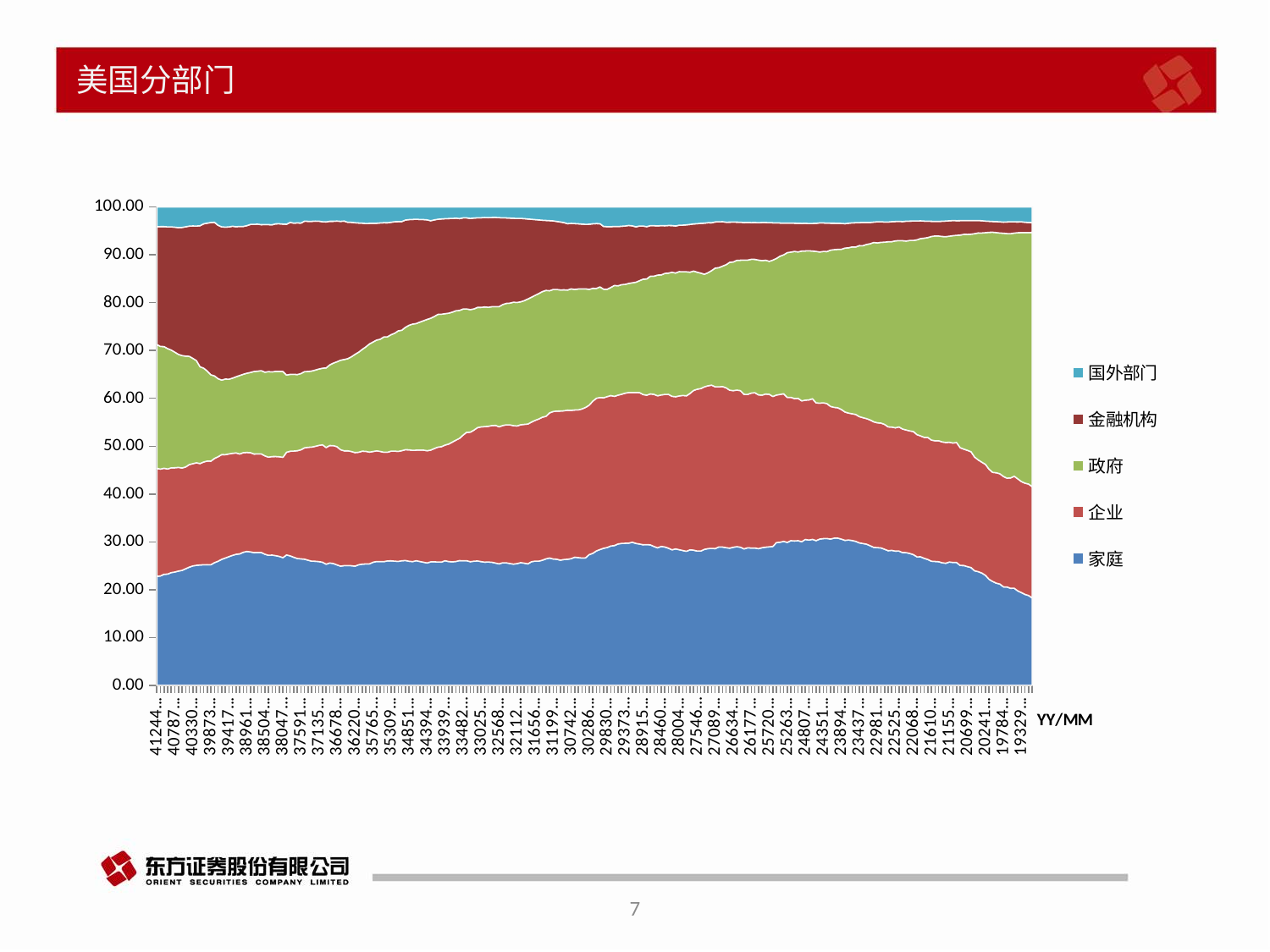

# 美国分部门

### Chart

| Category | 家庭 | 企业 | 政府 | 金融机构 | 国外部门 |
|---|---|---|---|---|---|
| 41244 | 22.797859368991066 | 22.555047203674544 | 25.89430695248972 | 24.612586447794584 | 4.140200027050083 |
| 41153 | 22.87201538511403 | 22.339025452623 | 25.625288902597653 | 25.06345521355166 | 4.100215225749433 |
| 41061 | 23.234175228330535 | 22.151968720459273 | 25.435237226170784 | 25.07110122223797 | 4.107517602801433 |
| 40969 | 23.262449796586637 | 21.96730438472706 | 25.161128836436333 | 25.44851069348862 | 4.160606288761347 |
| 40878 | 23.570435085399634 | 21.906616847042198 | 24.613304847359146 | 25.739848058959794 | 4.16979516123922 |
| 40787 | 23.69976382624649 | 21.785997069959734 | 24.167156337291175 | 26.122801866611287 | 4.224280715430143 |
| 40695 | 23.893606299781588 | 21.67448637589899 | 23.616828209746913 | 26.495878233366817 | 4.319200881205703 |
| 40603 | 24.043177484785208 | 21.397307887983096 | 23.498949505957818 | 26.783905944779033 | 4.27665936205237 |
| 40513 | 24.37456447072696 | 21.283113266251952 | 23.162615814216355 | 27.030794028709973 | 4.148912606535081 |
| 40422 | 24.70855242257894 | 21.44235997818243 | 22.62888541374324 | 27.215538757377843 | 4.004663428117539 |
| 40330 | 24.963721917567664 | 21.375340985725558 | 22.017509921564265 | 27.670346042218807 | 3.9730811329237095 |
| 40238 | 25.09619628305429 | 21.419678473837568 | 21.365241263832235 | 28.12477273857853 | 3.994111430160843 |
| 40148 | 25.169988069613183 | 21.199365467015532 | 20.221833908586955 | 29.48539646740201 | 3.923416087382318 |
| 40057 | 25.21268886252326 | 21.477264522804077 | 19.61100833516081 | 30.17840280550229 | 3.520635474009555 |
| 39965 | 25.23091726616687 | 21.651640541512045 | 18.831158824257695 | 30.908866992310017 | 3.3774163757533726 |
| 39873 | 25.20859419372214 | 21.64026031527843 | 18.076867363234197 | 31.825950837223402 | 3.2483274768512844 |
| 39783 | 25.65173752308111 | 21.782467556197226 | 17.272861521946943 | 32.09061795069145 | 3.2023156354869955 |
| 39692 | 25.946766185285647 | 21.842268993107773 | 16.31838131988344 | 32.08142259514988 | 3.811160906573259 |
| 39600 | 26.356255405193053 | 21.880515805501634 | 15.5694990487856 | 32.02728524026929 | 4.166444691745677 |
| 39508 | 26.620390910426565 | 21.60507867294032 | 15.801181325541952 | 31.768489272892445 | 4.204859818198715 |
| 39417 | 26.8999215197918 | 21.481568333664658 | 15.616007639632256 | 31.830984279690174 | 4.171518423406913 |
| 39326 | 27.17416180458089 | 21.332285938916545 | 15.708992163160792 | 31.749689988988756 | 4.034870104353019 |
| 39234 | 27.39327142871476 | 21.202512224226417 | 15.916445073940329 | 31.351679227842848 | 4.136092251718877 |
| 39142 | 27.49097692111984 | 20.87048988455708 | 16.409898531236593 | 31.170947588888016 | 4.0576872851610215 |
| 39052 | 27.81369000582519 | 20.828868058113425 | 16.39066952896017 | 30.893705171870124 | 4.0730674515798055 |
| 38961 | 28.000780211969264 | 20.685207106127695 | 16.5642047252973 | 30.845571127598955 | 3.9042368290067873 |
| 38869 | 27.895234040490227 | 20.734310173203447 | 16.776940838744288 | 30.946811898117573 | 3.646703275774031 |
| 38777 | 27.74321890123146 | 20.619973337562715 | 17.25646813272789 | 30.75080657357901 | 3.6295330548989213 |
| 38687 | 27.789873966675263 | 20.59140284825077 | 17.29502750354038 | 30.732984519204756 | 3.590711399516242 |
| 38596 | 27.77553956301872 | 20.602878836858547 | 17.407666375224363 | 30.51532924086607 | 3.6985862275841854 |
| 38504 | 27.415529466136636 | 20.56542026066994 | 17.48868088870861 | 30.853662195222032 | 3.67670718926278 |
| 38412 | 27.186069062235603 | 20.525078890343625 | 17.872980480905262 | 30.727804671576727 | 3.688066894938785 |
| 38322 | 27.236620604664846 | 20.59568608972215 | 17.690102698017697 | 30.75818452057817 | 3.7194063455251944 |
| 38231 | 27.11576887923863 | 20.726296314692718 | 17.794846215942517 | 30.84351076177348 | 3.519577828352644 |
| 38139 | 26.956280449046485 | 20.832622521263765 | 17.850193122804548 | 30.852779284574417 | 3.508124622310791 |
| 38047 | 26.692068236359752 | 20.978604867932106 | 17.940686646840163 | 30.813886182813903 | 3.574754066054072 |
| 37956 | 27.254948898279626 | 21.474702419294314 | 16.134948793430624 | 31.525325045960376 | 3.6100751310817807 |
| 37865 | 27.07117095297172 | 21.866913439711944 | 16.07988137130131 | 31.765540207811952 | 3.2164940282030816 |
| 37773 | 26.774609380895484 | 22.20184929892008 | 16.043946479441843 | 31.60346111138202 | 3.3761337293605624 |
| 37681 | 26.52284451615668 | 22.523380614015156 | 15.927018370353297 | 31.704178001107433 | 3.3225788061159163 |
| 37591 | 26.44382364269695 | 22.806119922996157 | 15.933617399589863 | 31.454690301935134 | 3.3617487327818965 |
| 37500 | 26.381265348732594 | 23.271965450488295 | 15.93726184530881 | 31.445280394083873 | 2.9642272840209474 |
| 37408 | 26.1681213723723 | 23.589905871597274 | 15.856474840645953 | 31.385865677601476 | 2.9996322377829934 |
| 37316 | 25.952019162816974 | 23.852671962002997 | 15.908445471133307 | 31.289545505301017 | 2.99731789874571 |
| 37226 | 25.948664222426572 | 24.02729808144752 | 15.930164371154738 | 31.14998439238762 | 2.943888932583551 |
| 37135 | 25.870610193352725 | 24.30155613486038 | 15.9527276267169 | 30.91016173404008 | 2.9649443110299116 |
| 37043 | 25.737640227486658 | 24.54644444812784 | 16.00987127112554 | 30.61109151694581 | 3.094952536314148 |
| 36951 | 25.324797888914997 | 24.387662240411167 | 16.64886991990395 | 30.512289240317624 | 3.1263807104522625 |
| 36861 | 25.590783724831653 | 24.554834947209745 | 16.8423646780232 | 30.01873155401486 | 2.9932854634184927 |
| 36770 | 25.467721685891874 | 24.657063190976103 | 17.242654277970537 | 29.64137074207592 | 2.991190103085574 |
| 36678 | 25.188409658023595 | 24.71242094335095 | 17.74703732708258 | 29.413205980098112 | 2.9389260914447606 |
| 36586 | 24.91891854287553 | 24.340943978716993 | 18.70797140413053 | 29.022608792550074 | 3.009557668430736 |
| 36495 | 25.031982418208752 | 23.995599700926736 | 19.0831078000033 | 28.952537957144244 | 2.9367721237169553 |
| 36404 | 25.047769800502074 | 23.984769083122675 | 19.260707641220797 | 28.503398769745566 | 3.2033547054088887 |
| 36312 | 25.01503242720285 | 23.865201940210216 | 19.8011290398188 | 28.112293106012398 | 3.2063434867557428 |
| 36220 | 24.9178030307153 | 23.743125968670206 | 20.526972938165702 | 27.520207653692843 | 3.291890408755948 |
| 36130 | 25.208706513445065 | 23.52170987566777 | 20.908448105397483 | 27.016537907494875 | 3.344598025052729 |
| 36039 | 25.33476520549934 | 23.613536564036632 | 21.27982718595204 | 26.39709074943966 | 3.374780295072335 |
| 35947 | 25.38370540085473 | 23.53993277275465 | 21.823870812291524 | 25.79059700688155 | 3.4618940072175457 |
| 35855 | 25.39452998964381 | 23.35818323487051 | 22.604579654016252 | 25.215690318867566 | 3.4270168026018606 |
| 35765 | 25.7336562039372 | 23.144373635572638 | 22.885171698664045 | 24.84444536619134 | 3.392353095634768 |
| 35674 | 25.8994506584104 | 23.119296713907566 | 23.166197709505507 | 24.416201393143872 | 3.3988535250326573 |
| 35582 | 25.895294592285634 | 23.002347268016983 | 23.45809025758856 | 24.315313474267008 | 3.3289544078418185 |
| 35490 | 25.859489842378576 | 22.861862119236566 | 24.105456226861754 | 23.88148830625589 | 3.2917035052671983 |
| 35400 | 26.019037554908866 | 22.71120126747516 | 24.131991676885168 | 23.838902125983658 | 3.298867374747157 |
| 35309 | 26.043224147505708 | 22.909399332143966 | 24.33826062480313 | 23.506236109500776 | 3.2028797860464255 |
| 35217 | 25.965883678327643 | 23.002246517926846 | 24.630874144446597 | 23.321671734085484 | 3.0793239252134215 |
| 35125 | 25.910169744987034 | 22.99053575034626 | 25.189218967918574 | 22.8380512475354 | 3.0720248184724994 |
| 35034 | 26.048086563466224 | 23.010217352908636 | 25.17414813076986 | 22.716498469976305 | 3.051049482878968 |
| 34943 | 26.101530638415312 | 23.14974837523628 | 25.596002170192868 | 22.419390403050418 | 2.7333289621151926 |
| 34851 | 25.948865582536534 | 23.289020361471795 | 26.03167403512687 | 22.098760537974854 | 2.6316800406052434 |
| 34759 | 25.878055856403332 | 23.240067760734668 | 26.39754471889042 | 21.88217342013824 | 2.602158243833343 |
| 34669 | 26.05651478254944 | 23.10518392386471 | 26.47541519788186 | 21.812580003199628 | 2.5503060925043695 |
| 34578 | 25.891146516423973 | 23.285234122029895 | 26.763266200183995 | 21.44219956351413 | 2.618153010627274 |
| 34486 | 25.744123181729396 | 23.433529231003888 | 27.03841799649424 | 21.15503958024135 | 2.628890010531129 |
| 34394 | 25.597431367741226 | 23.449608219809026 | 27.44455103740625 | 20.818194529707153 | 2.6902154501496 |
| 34304 | 25.819456252332706 | 23.35225974475281 | 27.576506470447722 | 20.375650416814114 | 2.8761265014093897 |
| 34213 | 25.8286072407793 | 23.665453852864296 | 27.6090741704855 | 20.1954564020452 | 2.7014077063968016 |
| 34121 | 25.79087270826434 | 23.992402417023296 | 27.7639719351705 | 19.886689244814995 | 2.5660643345362666 |
| 34029 | 25.77414775172231 | 24.129539329108837 | 27.67548411832654 | 19.921624984994374 | 2.4992038158479466 |
| 33939 | 26.056617271984337 | 24.174875165406707 | 27.46270287076615 | 19.856225307712318 | 2.449579384130485 |
| 33848 | 25.87922586108837 | 24.562147102323365 | 27.358743133070966 | 19.778923600242546 | 2.420959636406185 |
| 33756 | 25.836642750637274 | 25.012353898117613 | 27.167988882320916 | 19.573042945115425 | 2.4099722007254174 |
| 33664 | 25.89650001655063 | 25.360632879630145 | 27.037691356711974 | 19.368819622778478 | 2.3363561243287734 |
| 33573 | 26.078289195998366 | 25.545464178607723 | 26.74761104865849 | 19.19758839031151 | 2.4310471864239087 |
| 33482 | 26.04817423139914 | 26.26571150120595 | 26.347774723161933 | 19.05881806358449 | 2.2795221860771546 |
| 33390 | 26.060754509461894 | 26.844002641854868 | 25.777159954329438 | 19.044463478009774 | 2.2736194163440215 |
| 33298 | 25.855271633318395 | 27.073682172475518 | 25.610885222337583 | 19.06385716518574 | 2.396304528157004 |
| 33208 | 25.961652570669575 | 27.389123329094108 | 25.336413484571512 | 18.99948429438488 | 2.3133263212799315 |
| 33117 | 26.01328818403357 | 27.860860265818964 | 25.125533301039376 | 18.736614840352566 | 2.263704149748591 |
| 33025 | 25.878298741897503 | 28.154612817884203 | 24.97396967797413 | 18.742029100810676 | 2.2510904142662533 |
| 32933 | 25.759369574617267 | 28.318858628939008 | 25.0220340462807 | 18.69549566183722 | 2.204242853828776 |
| 32843 | 25.792385736986194 | 28.35983116786276 | 24.8760598023783 | 18.727951331497078 | 2.2437727406990025 |
| 32752 | 25.742425020279978 | 28.56170583224176 | 24.85548800557445 | 18.642500889092005 | 2.197880252811818 |
| 32660 | 25.568297737581673 | 28.77434822901498 | 24.8310062684449 | 18.641038372067882 | 2.1853085819431763 |
| 32568 | 25.395384942240725 | 28.65423705372429 | 25.132353149855593 | 18.586625177958194 | 2.231399676221193 |
| 32478 | 25.639169347596727 | 28.670503567268327 | 25.285133917738555 | 18.129806580838103 | 2.2753865865582865 |
| 32387 | 25.61717352104726 | 28.841924173010817 | 25.384831740107188 | 17.86941717853398 | 2.286653387300741 |
| 32295 | 25.47058754208023 | 28.97883470506202 | 25.445882337409017 | 17.774775403001325 | 2.329920012447411 |
| 32203 | 25.34650958430765 | 28.93626027642591 | 25.810008133592902 | 17.537791782201342 | 2.36943113164469 |
| 32112 | 25.451378919915797 | 28.768239464326914 | 25.81960562395716 | 17.565864571760656 | 2.3949114200394734 |
| 32021 | 25.653456966701775 | 28.81640241666712 | 25.713436083353812 | 17.41753986719588 | 2.3991646660814165 |
| 31929 | 25.551063863695468 | 28.99563718514482 | 25.867529252899054 | 17.14869214673891 | 2.437077551521757 |
| 31837 | 25.39450804517487 | 29.229503578272404 | 26.145905746107722 | 16.713835916616084 | 2.516246713828916 |
| 31747 | 25.85543168769137 | 29.18774442727244 | 26.098037807336112 | 16.289155805386205 | 2.5696312925675335 |
| 31656 | 25.976105013128763 | 29.41236735915501 | 26.14369893632603 | 15.825870351069726 | 2.64195940165951 |
| 31564 | 25.967606375221273 | 29.718474804281804 | 26.225202379224033 | 15.386977256733147 | 2.70174028190708 |
| 31472 | 26.16040016977175 | 29.897162922850573 | 26.256589749745967 | 14.916041496221668 | 2.7698056614100386 |
| 31382 | 26.447406265853527 | 29.785116028798278 | 26.33306638157752 | 14.618668299728647 | 2.8157430240420305 |
| 31291 | 26.618128910584215 | 30.3374856720168 | 25.53636327512479 | 14.65320931540514 | 2.8548128268690567 |
| 31199 | 26.42630808700462 | 30.81686472012244 | 25.504387055135556 | 14.341516692390275 | 2.9109234453471005 |
| 31107 | 26.37088151632979 | 30.96433139315101 | 25.427790188235793 | 14.212714058599976 | 3.0242828436834284 |
| 31017 | 26.178698979471548 | 31.173278318825925 | 25.299052465555192 | 14.212262212047191 | 3.136708024100148 |
| 30926 | 26.314167683130556 | 31.0862474572059 | 25.285386216819695 | 14.056452305440967 | 3.2577463374028777 |
| 30834 | 26.36478020928809 | 31.158230520921208 | 25.11300690962531 | 13.869081804653351 | 3.4949005555120434 |
| 30742 | 26.485367353753674 | 31.005234377715816 | 25.395196796680622 | 13.689501162283767 | 3.4247003095661213 |
| 30651 | 26.78505850866385 | 30.78278769757611 | 25.191551332538744 | 13.772509476798998 | 3.4680929844222916 |
| 30560 | 26.705207635499086 | 30.878712344930907 | 25.278640716159803 | 13.629931872724626 | 3.507507430685574 |
| 30468 | 26.616360721460072 | 31.174000870933497 | 25.108013396084957 | 13.525537791538888 | 3.5760872199825977 |
| 30376 | 26.65877262963891 | 31.436671682728374 | 24.801785115179634 | 13.481059579867724 | 3.621710992585361 |
| 30286 | 27.32524889878307 | 31.244128027978075 | 24.199859818318714 | 13.621709224627445 | 3.6090540302927 |
| 30195 | 27.58766659700679 | 31.799275335032178 | 23.601116961311284 | 13.49899534516171 | 3.5129457614880346 |
| 30103 | 28.11330073952552 | 31.913648971055952 | 22.94960301678704 | 13.550223745526827 | 3.473223527104655 |
| 30011 | 28.40589935051783 | 31.757677062282177 | 23.122742978196065 | 13.219058828471596 | 3.494623655913979 |
| 29921 | 28.657093141680154 | 31.46323306656761 | 22.69309433519922 | 13.115046713179403 | 4.07153274337361 |
| 29830 | 28.822203222480315 | 31.531346873220198 | 22.442088155374762 | 13.090577028322784 | 4.11378472060194 |
| 29738 | 29.126484553517205 | 31.458076794473595 | 22.588222694753636 | 12.704861188697656 | 4.122356781614194 |
| 29646 | 29.221586915292903 | 31.18498096842217 | 23.179939589660616 | 12.338923721170806 | 4.0745688054535085 |
| 29556 | 29.56045449983039 | 31.10451132882628 | 22.85786948863475 | 12.380753933717294 | 4.096410748991292 |
| 29465 | 29.667717558395697 | 31.181818539232832 | 22.90627988259485 | 12.211472557484884 | 4.032711462291742 |
| 29373 | 29.70661477500604 | 31.376118706655333 | 22.72354581859894 | 12.216985899125424 | 3.976734800614256 |
| 29281 | 29.732308105435475 | 31.472484366155992 | 22.82444343788874 | 12.102999067428923 | 3.8677650230908793 |
| 29190 | 29.916598985092268 | 31.30561442351093 | 22.92787331974788 | 11.906809316260494 | 3.9431039553884237 |
| 29099 | 29.667832914437977 | 31.52791647796872 | 23.087459414360406 | 11.563924508599197 | 4.152866684633686 |
| 29007 | 29.546485504412658 | 31.642026970940357 | 23.411180029240303 | 11.41795962080064 | 3.9823478746060417 |
| 28915 | 29.385065571911618 | 31.406358846880746 | 24.117931030741943 | 11.106737325686785 | 3.9839072247789065 |
| 28825 | 29.426102485935907 | 31.228339817662018 | 24.29531253475639 | 10.927965163637056 | 4.122279998008625 |
| 28734 | 29.3702328910732 | 31.557989496712416 | 24.594766444406087 | 10.570015391512996 | 3.906995776295305 |
| 28642 | 29.03357133927394 | 31.79830940126788 | 24.695368438378974 | 10.561529039847795 | 3.9112217812314096 |
| 28550 | 28.7519173076406 | 31.78311752818823 | 25.23391079344846 | 10.283269553583116 | 3.9477848171395995 |
| 28460 | 29.04640518050881 | 31.66480897694004 | 25.07923661863407 | 10.301869264212087 | 3.9076799597049936 |
| 28369 | 28.93534301459768 | 31.87593548574525 | 25.30109220526436 | 9.96449417141067 | 3.9231351229820346 |
| 28277 | 28.685673333827207 | 32.147660271461966 | 25.333795875822354 | 9.960893838340095 | 3.871976680548381 |
| 28185 | 28.338205748327532 | 32.08720253805466 | 25.91749975761363 | 9.768743199715601 | 3.8883487562885795 |
| 28095 | 28.530429812056227 | 31.801281653960313 | 25.856387264725935 | 9.829342368959319 | 3.9825623437532283 |
| 28004 | 28.359138146383987 | 32.14444414025654 | 25.994590748950518 | 9.699497509234375 | 3.8023330106176196 |
| 27912 | 28.196019323897 | 32.40708844362544 | 25.851456020702408 | 9.752134953650437 | 3.7933012581247123 |
| 27820 | 28.02815181330224 | 32.495062531280624 | 25.930364458616673 | 9.817733229838794 | 3.7286879669616657 |
| 27729 | 28.3418955781971 | 32.68000876035945 | 25.34939195384682 | 9.985701350478973 | 3.6430023571176586 |
| 27638 | 28.26437743582945 | 33.38469660865067 | 24.964043339761144 | 9.843503198712387 | 3.543383362907563 |
| 27546 | 28.083928359338675 | 33.8160750628577 | 24.4534047834253 | 10.159655525739948 | 3.4869362686383893 |
| 27454 | 28.093300398949552 | 33.9418145531375 | 24.133388360857364 | 10.41375359578177 | 3.417743091273826 |
| 27364 | 28.427608913045642 | 33.97803798708957 | 23.52315803811998 | 10.698777728681682 | 3.3724173330631197 |
| 27273 | 28.59043112087335 | 34.0280843870058 | 23.635582423025394 | 10.456176276139693 | 3.2897257929557573 |
| 27181 | 28.62849113777147 | 34.127972666066526 | 23.940989768182227 | 9.998834205633855 | 3.3037122223459114 |
| 27089 | 28.59092642323365 | 33.824188877022856 | 24.806619163349982 | 9.655494657346933 | 3.122770879046568 |
| 26999 | 28.93973972129448 | 33.453027755384085 | 24.927283197051707 | 9.575538408384197 | 3.1044109178855233 |
| 26908 | 28.92643390338522 | 33.53797342287226 | 25.159491221580403 | 9.298153259539596 | 3.077948192622523 |
| 26816 | 28.789530112379264 | 33.42174874998781 | 25.719548923478786 | 8.896041871753136 | 3.173130342400998 |
| 26724 | 28.686468182240983 | 33.00888679952033 | 26.72882817429691 | 8.409702826429617 | 3.1661140175121485 |
| 26634 | 28.870556413220275 | 32.73064759289284 | 26.89857231147969 | 8.340586849543197 | 3.1596368328639883 |
| 26543 | 28.990889422173545 | 32.729866267240034 | 27.11392785624936 | 7.993203304933241 | 3.1721131494038124 |
| 26451 | 28.877909010388727 | 32.724169722954535 | 27.26838426475296 | 7.948618122254077 | 3.180918879649708 |
| 26359 | 28.528523839559476 | 32.30572734681589 | 28.057714374617714 | 7.8516734506350465 | 3.2563609883718643 |
| 26268 | 28.764440938761048 | 32.05766087085748 | 28.071435920299052 | 7.874412702767584 | 3.2320495673148373 |
| 26177 | 28.712205070684064 | 32.37659522952513 | 27.976185917620384 | 7.6722417838647 | 3.262771998305727 |
| 26085 | 28.72628055571485 | 32.451308549714625 | 27.878945192124853 | 7.688374718173614 | 3.25509098427205 |
| 25993 | 28.579477079930513 | 32.14752563079303 | 28.1710770492897 | 7.83200185821705 | 3.2699183817697044 |
| 25903 | 28.774194919731105 | 31.89126266519376 | 28.121215758573765 | 7.960934281343444 | 3.252392375157934 |
| 25812 | 28.891995693737925 | 31.999920586481643 | 27.980072330344868 | 7.873081827305057 | 3.254929562130511 |
| 25720 | 28.965750315981126 | 31.882479115291925 | 27.78992936739309 | 8.088400481085737 | 3.2734407202481224 |
| 25628 | 29.032157476762627 | 31.350720176212622 | 28.509092597875632 | 7.801720992257526 | 3.3063087568915988 |
| 25538 | 29.85106107495517 | 30.84103095978763 | 28.558289184770537 | 7.447751291249023 | 3.3018674892376345 |
| 25447 | 29.923631041390497 | 30.88474684107708 | 28.91007066906164 | 6.937243858292005 | 3.3443075901787878 |
| 25355 | 30.092951594060576 | 30.863435371270228 | 29.0407418067713 | 6.62364763049625 | 3.3792306520156448 |
| 25263 | 29.873852617040257 | 30.33325180559952 | 30.253431358443873 | 6.1698270652893275 | 3.3696371536270253 |
| 25173 | 30.242492931052823 | 29.967820083822193 | 30.35284280205637 | 6.083664868534335 | 3.3531793145342803 |
| 25082 | 30.179601114192792 | 29.773884404368484 | 30.750957860139327 | 5.907795533801745 | 3.387768569318698 |
| 24990 | 30.238496394981578 | 29.762693455593023 | 30.602270326423305 | 5.995931626304546 | 3.4006081966975548 |
| 24898 | 30.027317983820787 | 29.434489732420666 | 31.321095208462978 | 5.778313627878035 | 3.4387834474175487 |
| 24807 | 30.506407981387277 | 29.11873496588982 | 31.187507393824674 | 5.77159982649158 | 3.4157498324066404 |
| 24716 | 30.364573394968456 | 29.314749149242136 | 31.16587322144714 | 5.7026557611593205 | 3.452156593038523 |
| 24624 | 30.518121471555304 | 29.402634572037144 | 30.87263477883243 | 5.764294724652068 | 3.4423144529230516 |
| 24532 | 30.248776502157927 | 28.795500000835435 | 31.657808247102288 | 5.88490348193534 | 3.4130117679690017 |
| 24442 | 30.583353056667598 | 28.405307359737613 | 31.598971410570755 | 6.091520201607572 | 3.3208479714164665 |
| 24351 | 30.68370558633398 | 28.367985237832528 | 31.648978516880703 | 5.969761311106311 | 3.329577954520613 |
| 24259 | 30.714663382179626 | 28.19129930323696 | 31.773840767998554 | 5.959201165830301 | 3.360995380754567 |
| 24167 | 30.581117358727443 | 27.739238443764776 | 32.65280319118151 | 5.639416077891896 | 3.3874249284343705 |
| 24077 | 30.76883880486172 | 27.35209165461295 | 32.94951172289675 | 5.548443286404402 | 3.3811235658638785 |
| 23986 | 30.78600242463368 | 27.24520244392687 | 33.10533985220309 | 5.459136017868455 | 3.4043192613679047 |
| 23894 | 30.585403795348032 | 27.099296589980337 | 33.46281068686639 | 5.409927495817066 | 3.44256143198818 |
| 23802 | 30.30299713918169 | 26.839064570013246 | 34.268187316398816 | 5.096672618704759 | 3.4930783557014764 |
| 23712 | 30.399637532851013 | 26.512955186498484 | 34.56699857171609 | 5.120626305897772 | 3.3997824030366344 |
| 23621 | 30.27464547626011 | 26.492772776409733 | 34.8839182421891 | 5.037845477857176 | 3.310818027283879 |
| 23529 | 30.100409640462814 | 26.522381966883504 | 35.018471393204074 | 5.0653657823279845 | 3.2933712171216314 |
| 23437 | 29.783457763209928 | 26.393803174181414 | 35.7425988182189 | 4.808705282310338 | 3.2714349620794194 |
| 23346 | 29.649792805954448 | 26.307900622315753 | 35.956708287133004 | 4.861357105278051 | 3.2242411793187435 |
| 23255 | 29.51367754969298 | 26.24637896536945 | 36.408601316818185 | 4.615863416189067 | 3.215478751930321 |
| 23163 | 29.193849408412046 | 26.279595788295868 | 36.834818677308114 | 4.462588126281192 | 3.229147999702785 |
| 23071 | 28.851932468849434 | 26.237194399430877 | 37.494485760138666 | 4.259394310309591 | 3.1569930612714416 |
| 22981 | 28.801584361746084 | 26.094095685451503 | 37.58411855241218 | 4.422409396282966 | 3.097792004107271 |
| 22890 | 28.730822808535844 | 26.102882305844677 | 37.78005063009945 | 4.29869907486683 | 3.0875567506027943 |
| 22798 | 28.459349769970775 | 26.08919807153258 | 38.09110354189864 | 4.215618521078093 | 3.144730095519915 |
| 22706 | 28.149396956063942 | 25.88489518522064 | 38.703216234325645 | 4.112304967933378 | 3.1501866564563987 |
| 22616 | 28.22629039304999 | 25.778073878819036 | 38.740757906018494 | 4.186128470839277 | 3.068749351273194 |
| 22525 | 28.069513600352494 | 25.76776981943346 | 39.07782221083547 | 4.050339312611934 | 3.0345674336629305 |
| 22433 | 28.08200273981588 | 25.941452203331675 | 38.94751713646352 | 4.023820756502017 | 3.005219778140508 |
| 22341 | 27.75969863160939 | 25.818551967877237 | 39.374179464671876 | 3.999222010948149 | 3.0483607207659102 |
| 22251 | 27.746162433178213 | 25.63975253990083 | 39.49941492886227 | 4.143175174015408 | 2.971494924043284 |
| 22160 | 27.5688075792908 | 25.61432724382771 | 39.81206014911795 | 4.0603530309843245 | 2.9444519967792195 |
| 22068 | 27.33069902696633 | 25.73684656577909 | 39.927883214771896 | 4.070109274276846 | 2.9344619182058467 |
| 21976 | 26.86087198673011 | 25.555999499554034 | 40.70805031903429 | 3.948680073775421 | 2.9263981209061303 |
| 21885 | 26.874613365604194 | 25.26664744493041 | 41.2471387362656 | 3.7139913935352706 | 2.89760905966454 |
| 21794 | 26.561524337432875 | 25.271075697211153 | 41.63547548934696 | 3.5808072059587737 | 2.9511172700502337 |
| 21702 | 26.318029382224264 | 25.50729448615154 | 41.777601870293765 | 3.4188470683031733 | 2.978227193027254 |
| 21610 | 25.95697634381733 | 25.321282719204323 | 42.55541398682879 | 3.1714946122364776 | 2.99483233791309 |
| 21520 | 25.903681455973214 | 25.22411382273667 | 42.80868196217157 | 3.055090521472347 | 3.008432237646192 |
| 21429 | 25.85232951066291 | 25.286382776060055 | 42.78770193754205 | 3.062722537628231 | 3.010863238106758 |
| 21337 | 25.636475394796392 | 25.254798106445186 | 42.94182945774364 | 3.189257623759954 | 2.9776394172548346 |
| 21245 | 25.534898936574308 | 25.244879385913915 | 43.016569223446524 | 3.267487453313302 | 2.9361650007519486 |
| 21155 | 25.794980869797936 | 25.01729420056916 | 43.08893248960247 | 3.2130026248597714 | 2.8857898151706625 |
| 21064 | 25.70127942633093 | 24.959477976335517 | 43.33989449400477 | 3.168660858668169 | 2.830687244660618 |
| 20972 | 25.68303314417304 | 25.08562204386648 | 43.30480609054214 | 3.0583332930178404 | 2.8682054284004908 |
| 20880 | 25.06542777954473 | 24.608406950403406 | 44.457137664461946 | 3.012404016538689 | 2.856623589051232 |
| 20790 | 25.054113368242366 | 24.324621337249425 | 44.89152796266194 | 2.904689171112063 | 2.8250481607342013 |
| 20699 | 24.819719128717633 | 24.311537908935687 | 45.13520647681291 | 2.9052769452324387 | 2.8282595403013198 |
| 20607 | 24.62540838107316 | 24.207219380532322 | 45.485386442511306 | 2.829125051497977 | 2.8528607443852376 |
| 20515 | 23.94947679479309 | 23.76285354187437 | 46.7076292707619 | 2.7493283580813364 | 2.8307291354929625 |
| 20424 | 23.77036843588281 | 23.358635667012585 | 47.450809926670196 | 2.5976413505879443 | 2.822544619846468 |
| 20333 | 23.477198366355257 | 23.172788125881755 | 47.91918649718102 | 2.551466342715784 | 2.8793606678661794 |
| 20241 | 23.00232738557021 | 23.19988453280892 | 48.43054828874014 | 2.4228264203366594 | 2.944413372544067 |
| 20149 | 22.171657185722324 | 23.013101721278623 | 49.51939518071402 | 2.3059470709581578 | 2.9898988413268666 |
| 20059 | 21.721190599674053 | 22.805775445681242 | 50.19056460647716 | 2.2491237719426143 | 3.033345576224919 |
| 19968 | 21.36565244893244 | 23.078749910042312 | 50.20851245961373 | 2.287955517341949 | 3.0591296640695727 |
| 19876 | 21.180581583757633 | 23.049614718539832 | 50.32108390082823 | 2.3445563737220554 | 3.1041634231522535 |
| 19784 | 20.588378114323117 | 23.085663673497926 | 50.834921208377764 | 2.327912221102131 | 3.163124782699057 |
| 19694 | 20.558077963700548 | 22.74560578437862 | 51.13663194646043 | 2.433510998602676 | 3.1261733068577247 |
| 19603 | 20.280878078749833 | 23.085484290203922 | 51.06825825660251 | 2.4572893611323336 | 3.1080900133113842 |
| 19511 | 20.29712621594839 | 23.41270451190163 | 50.83018181082776 | 2.3493841891317975 | 3.1106032721904255 |
| 19419 | 19.736992895973977 | 23.42217302277437 | 51.462394255987284 | 2.2540238690345387 | 3.1244159562298344 |
| 19329 | 19.397024114083877 | 23.20039777510027 | 52.035296350702296 | 2.263480614653308 | 3.103801145460247 |
| 19238 | 19.012533699297272 | 23.24781683702797 | 52.38424516755789 | 2.168845410638266 | 3.1865588854785987 |
| 19146 | 18.790605889751486 | 23.274493646181206 | 52.56928481589105 | 2.1251680617599864 | 3.2404475864162725 |
| 19054 | 18.261732959759755 | 23.253141799477678 | 53.16922042683804 | 2.0492736765522137 | 3.2666311373723214 |
7